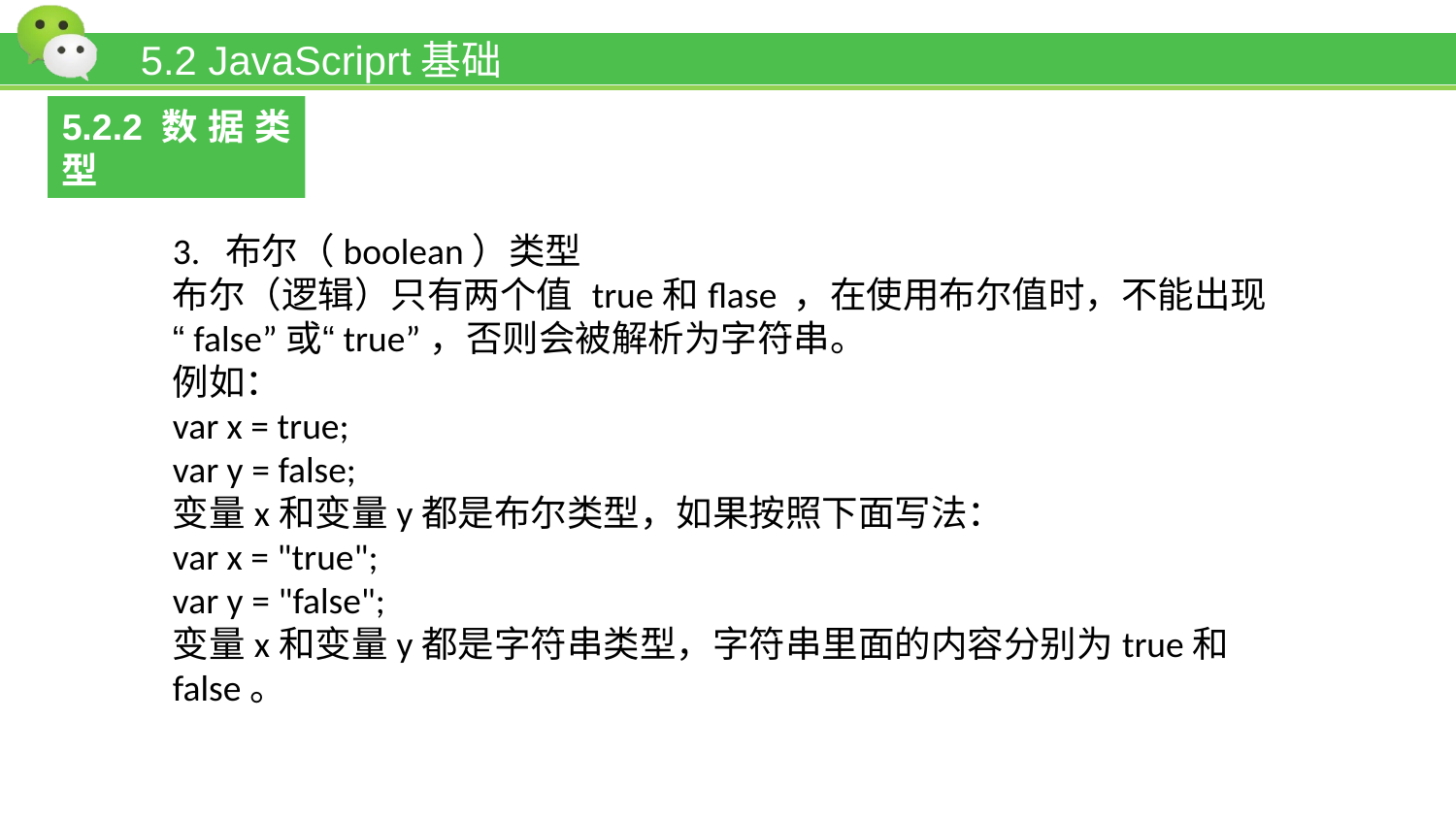

# 5.2 JavaScriprt基础
5.2.2数据类型
3.  布尔（boolean）类型
布尔（逻辑）只有两个值 true和flase ，在使用布尔值时，不能出现“false”或“true”，否则会被解析为字符串。
例如：
var x = true;
var y = false;
变量x和变量y都是布尔类型，如果按照下面写法：
var x = "true";
var y = "false";
变量x和变量y都是字符串类型，字符串里面的内容分别为true和false。